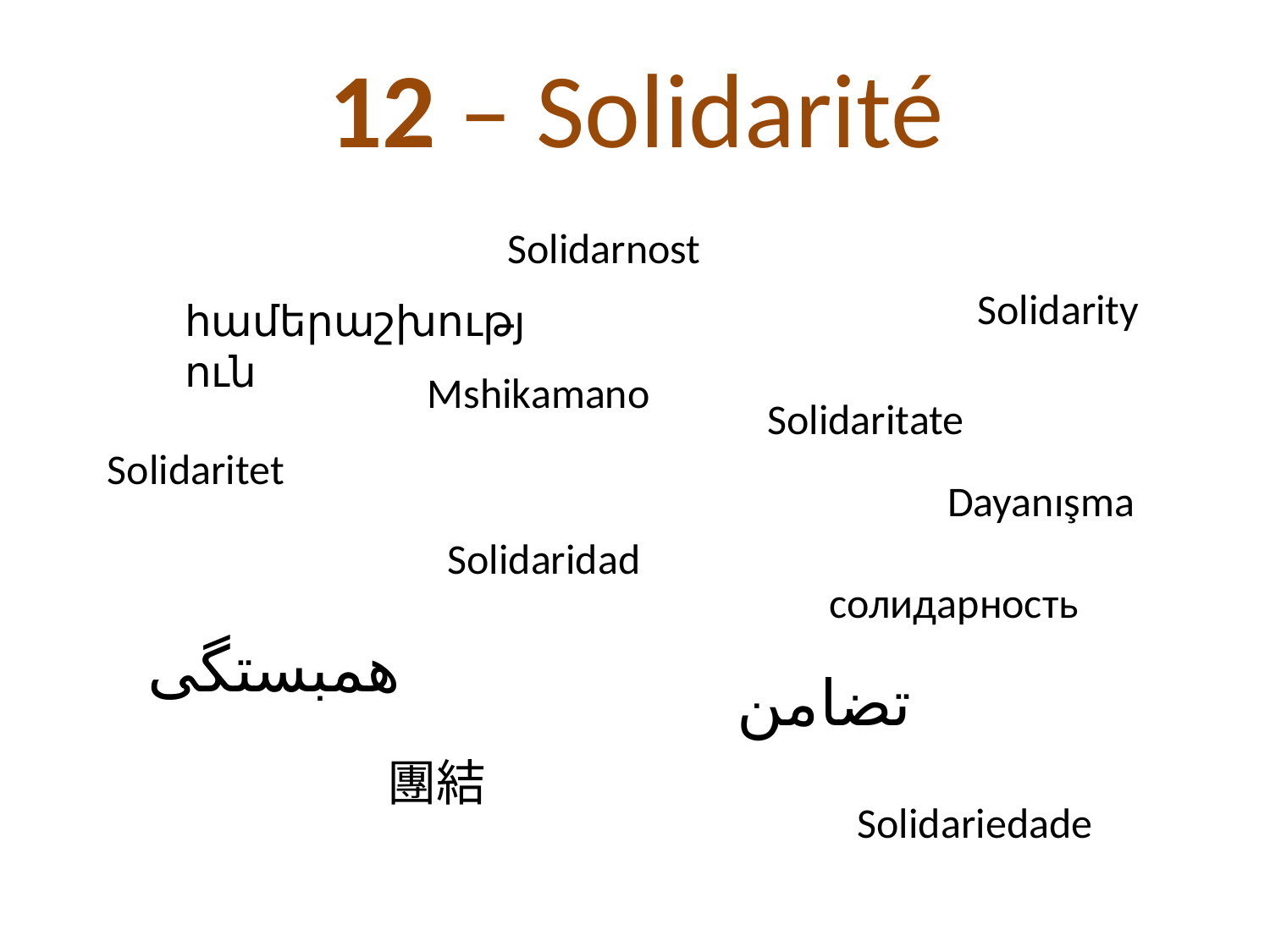

# 12 – Solidarité
Solidarnost
Solidarity
համերաշխություն
Mshikamano
Solidaritate
Solidaritet
Dayanışma
Solidaridad
солидарность
همبستگی
تضامن
團結
Solidariedade